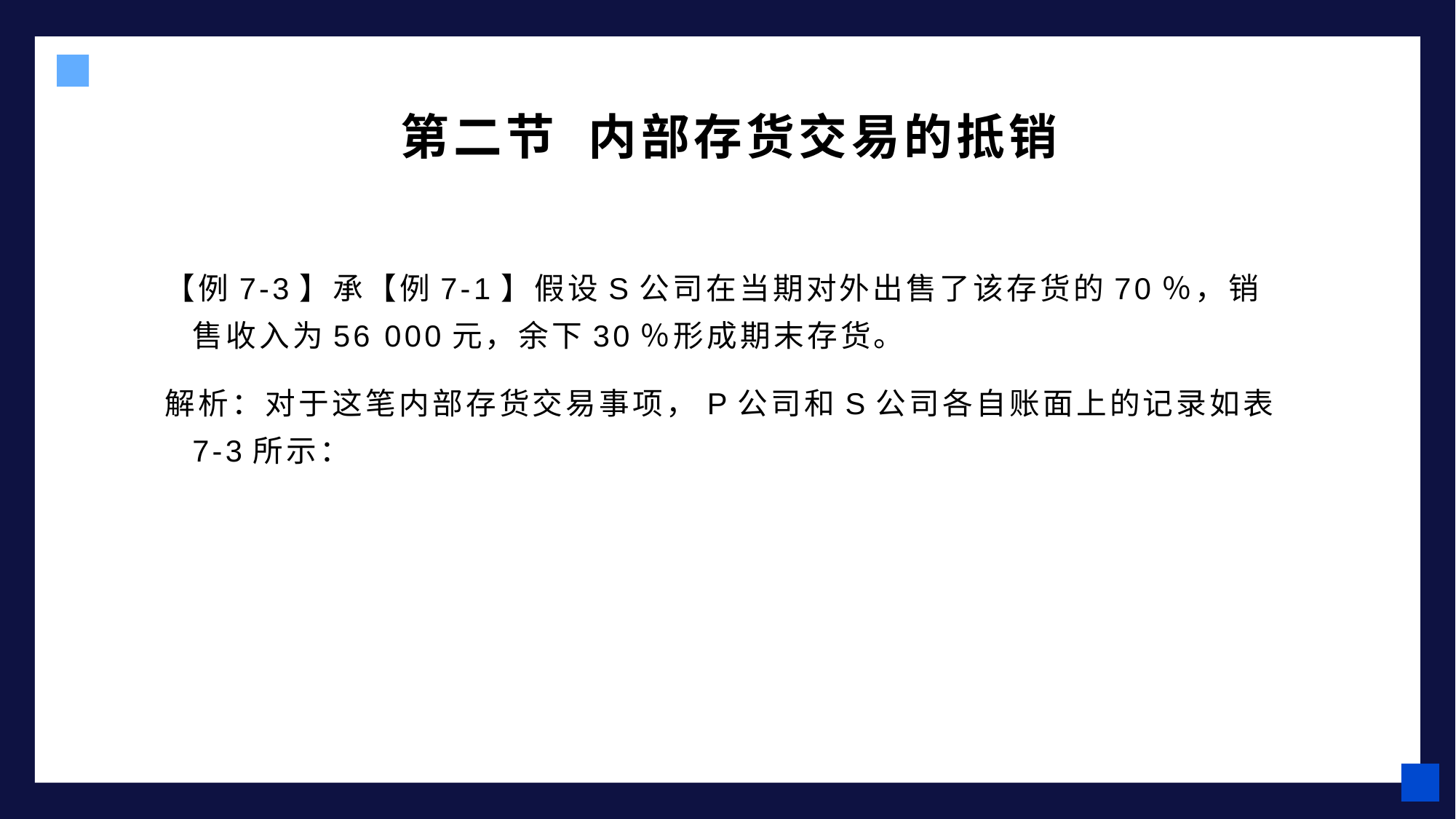

第二节  内部存货交易的抵销
【例7-3】承【例7-1】假设S公司在当期对外出售了该存货的70％，销售收入为56 000元，余下30％形成期末存货。
解析：对于这笔内部存货交易事项，P公司和S公司各自账面上的记录如表7-3所示：